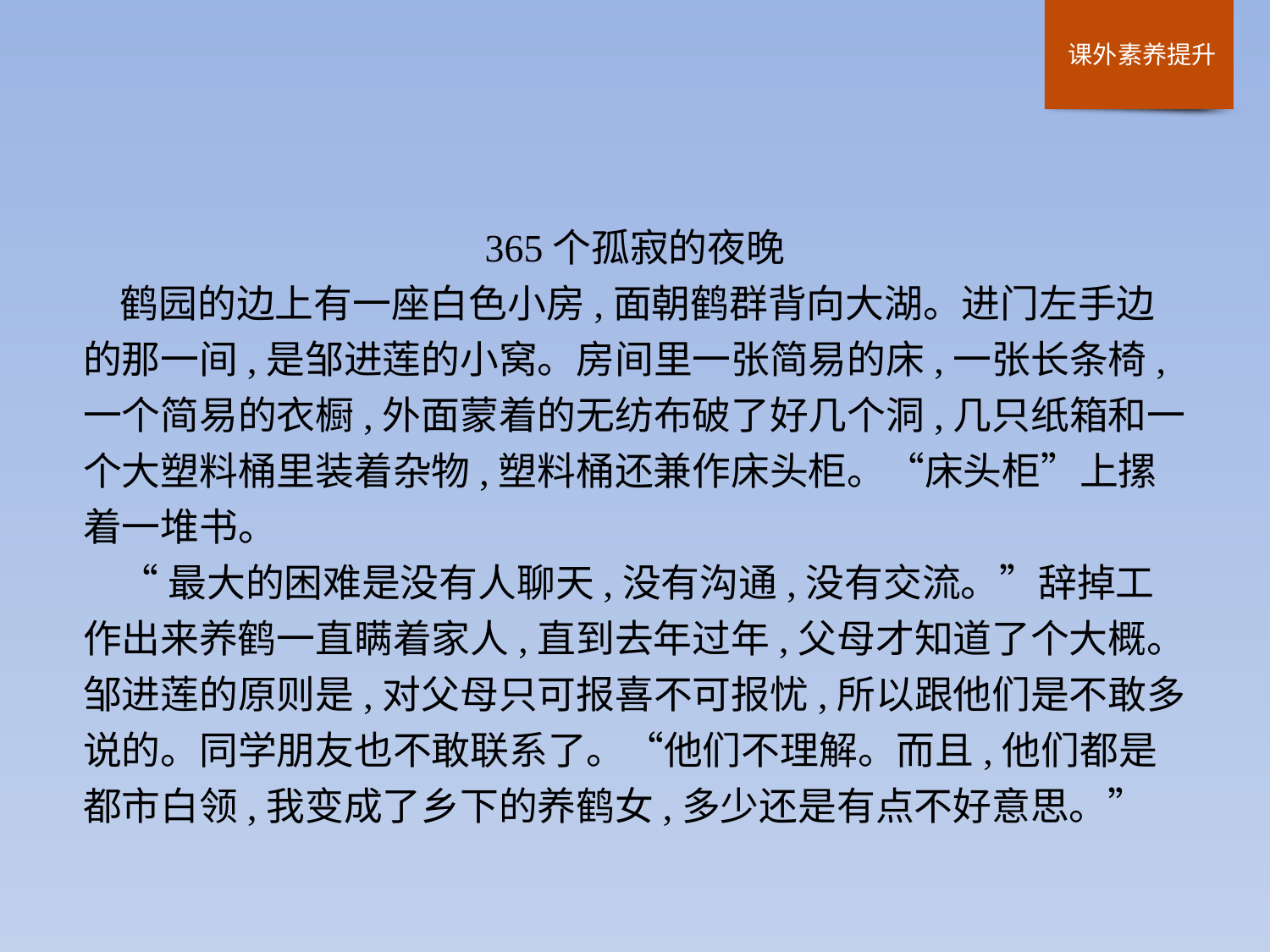

365个孤寂的夜晚
鹤园的边上有一座白色小房,面朝鹤群背向大湖。进门左手边的那一间,是邹进莲的小窝。房间里一张简易的床,一张长条椅,一个简易的衣橱,外面蒙着的无纺布破了好几个洞,几只纸箱和一个大塑料桶里装着杂物,塑料桶还兼作床头柜。“床头柜”上摞着一堆书。
“最大的困难是没有人聊天,没有沟通,没有交流。”辞掉工作出来养鹤一直瞒着家人,直到去年过年,父母才知道了个大概。邹进莲的原则是,对父母只可报喜不可报忧,所以跟他们是不敢多说的。同学朋友也不敢联系了。“他们不理解。而且,他们都是都市白领,我变成了乡下的养鹤女,多少还是有点不好意思。”